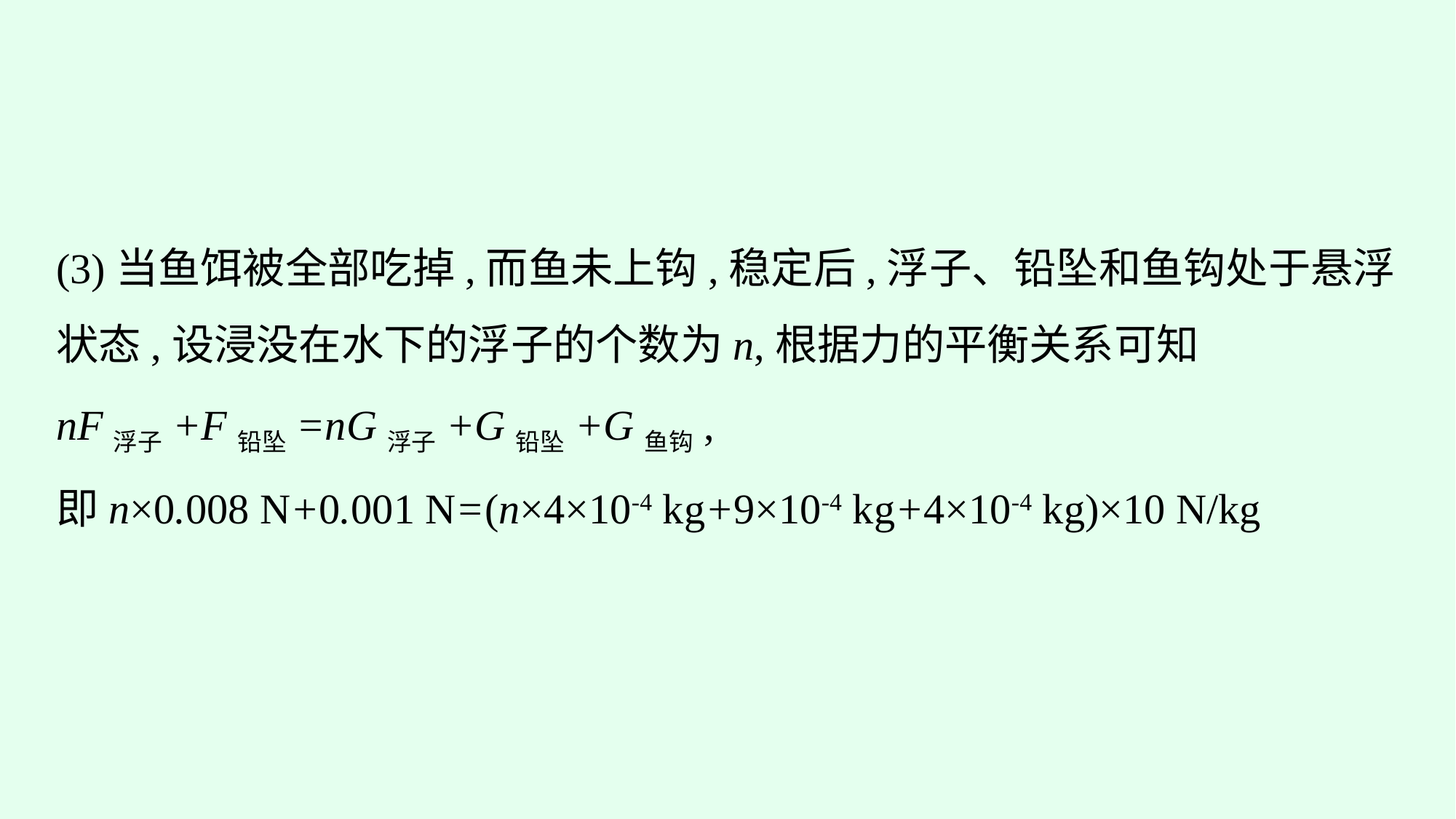

(3)当鱼饵被全部吃掉,而鱼未上钩,稳定后,浮子、铅坠和鱼钩处于悬浮状态,设浸没在水下的浮子的个数为n,根据力的平衡关系可知
nF浮子+F铅坠=nG浮子+G铅坠+G鱼钩,
即n×0.008 N+0.001 N=(n×4×10-4 kg+9×10-4 kg+4×10-4 kg)×10 N/kg